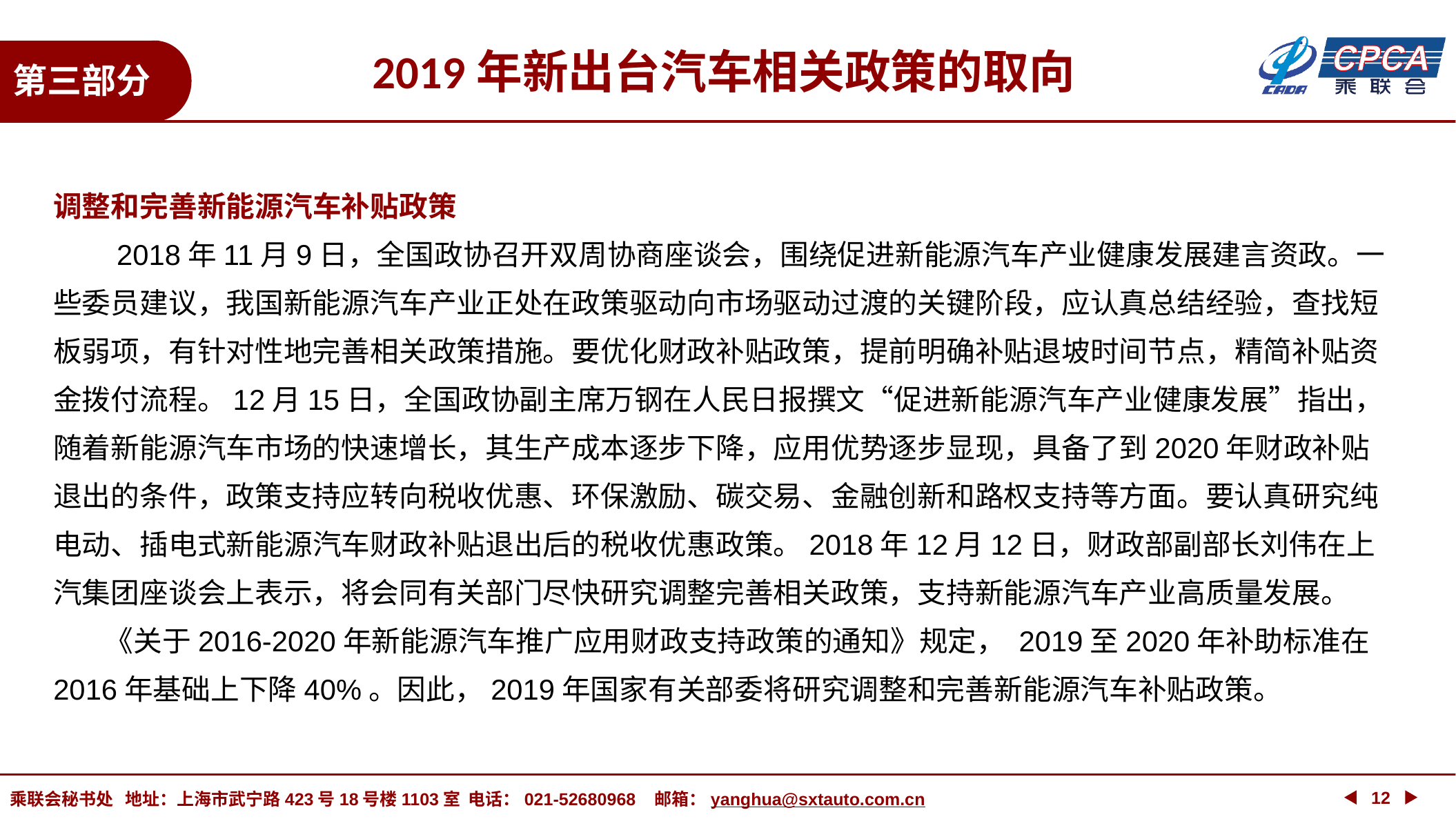

2019年新出台汽车相关政策的取向

第三部分
调整和完善新能源汽车补贴政策
        2018年11月9日，全国政协召开双周协商座谈会，围绕促进新能源汽车产业健康发展建言资政。一些委员建议，我国新能源汽车产业正处在政策驱动向市场驱动过渡的关键阶段，应认真总结经验，查找短板弱项，有针对性地完善相关政策措施。要优化财政补贴政策，提前明确补贴退坡时间节点，精简补贴资金拨付流程。12月15日，全国政协副主席万钢在人民日报撰文“促进新能源汽车产业健康发展”指出，随着新能源汽车市场的快速增长，其生产成本逐步下降，应用优势逐步显现，具备了到2020年财政补贴退出的条件，政策支持应转向税收优惠、环保激励、碳交易、金融创新和路权支持等方面。要认真研究纯电动、插电式新能源汽车财政补贴退出后的税收优惠政策。2018年12月12日，财政部副部长刘伟在上汽集团座谈会上表示，将会同有关部门尽快研究调整完善相关政策，支持新能源汽车产业高质量发展。
       《关于2016-2020年新能源汽车推广应用财政支持政策的通知》规定， 2019至2020年补助标准在2016年基础上下降40%。因此，2019年国家有关部委将研究调整和完善新能源汽车补贴政策。